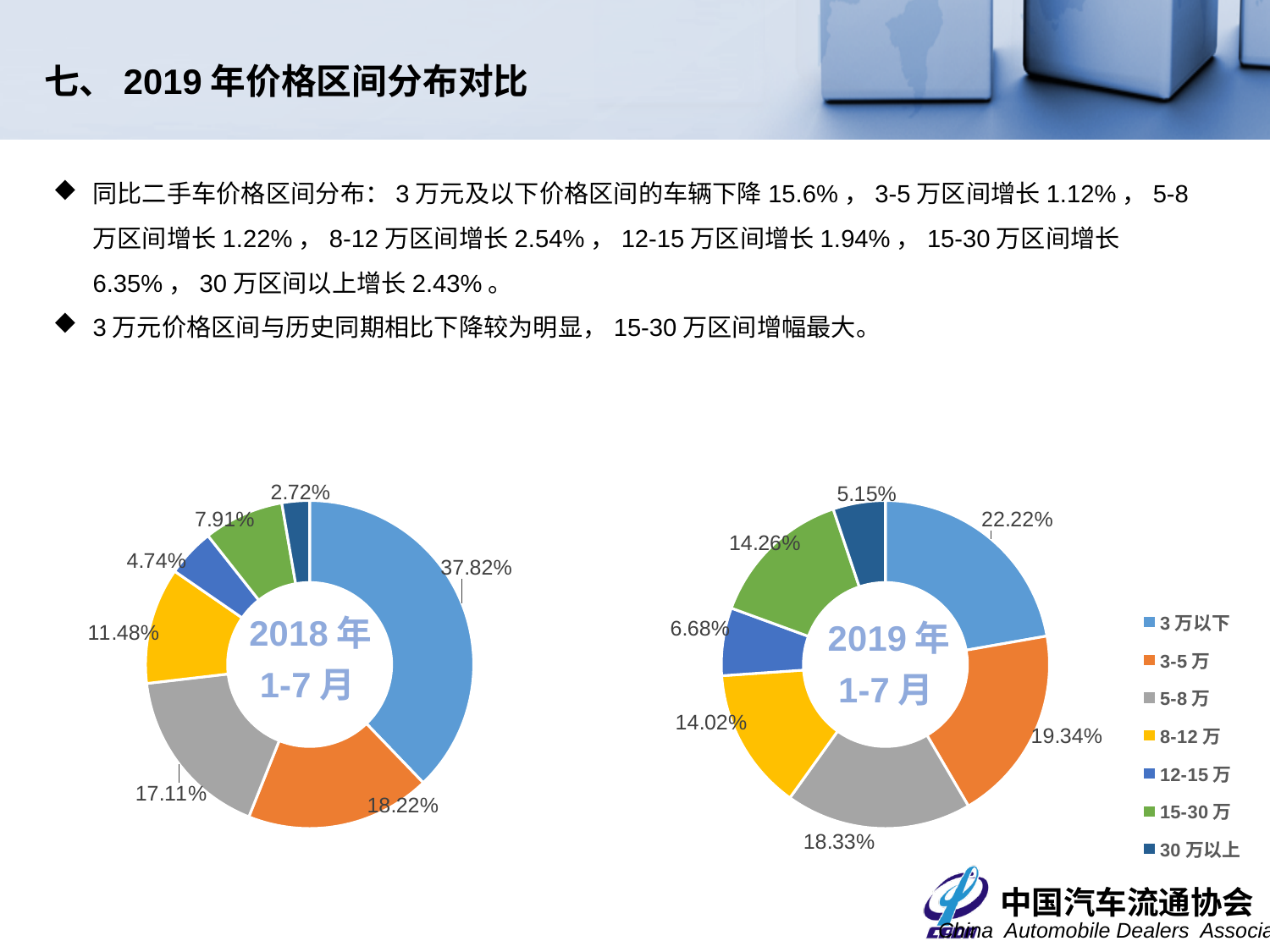

七、2019年价格区间分布对比
同比二手车价格区间分布：3万元及以下价格区间的车辆下降15.6%，3-5万区间增长1.12%，5-8万区间增长1.22%，8-12万区间增长2.54%，12-15万区间增长1.94%，15-30万区间增长6.35%，30万区间以上增长2.43%。
3万元价格区间与历史同期相比下降较为明显，15-30万区间增幅最大。

### Chart

| Category | 2018年1-7月 |
|---|---|
| 3万以下 | 0.3782 |
| 3-5万 | 0.1822 |
| 5-8万 | 0.1711 |
| 8-12万 | 0.1148 |
| 12-15万 | 0.0474 |
| 15-30万 | 0.0791 |
| 30万以上 | 0.0272 |

### Chart

| Category |  |
|---|---|
| 3万以下 | 0.22217842912488353 |
| 3-5万 | 0.19341839891767532 |
| 5-8万 | 0.18326909788559573 |
| 8-12万 | 0.1401796987904079 |
| 12-15万 | 0.06683896408932588 |
| 15-30万 | 0.14258564475641175 |
| 30万以上 | 0.05152976643569986 |